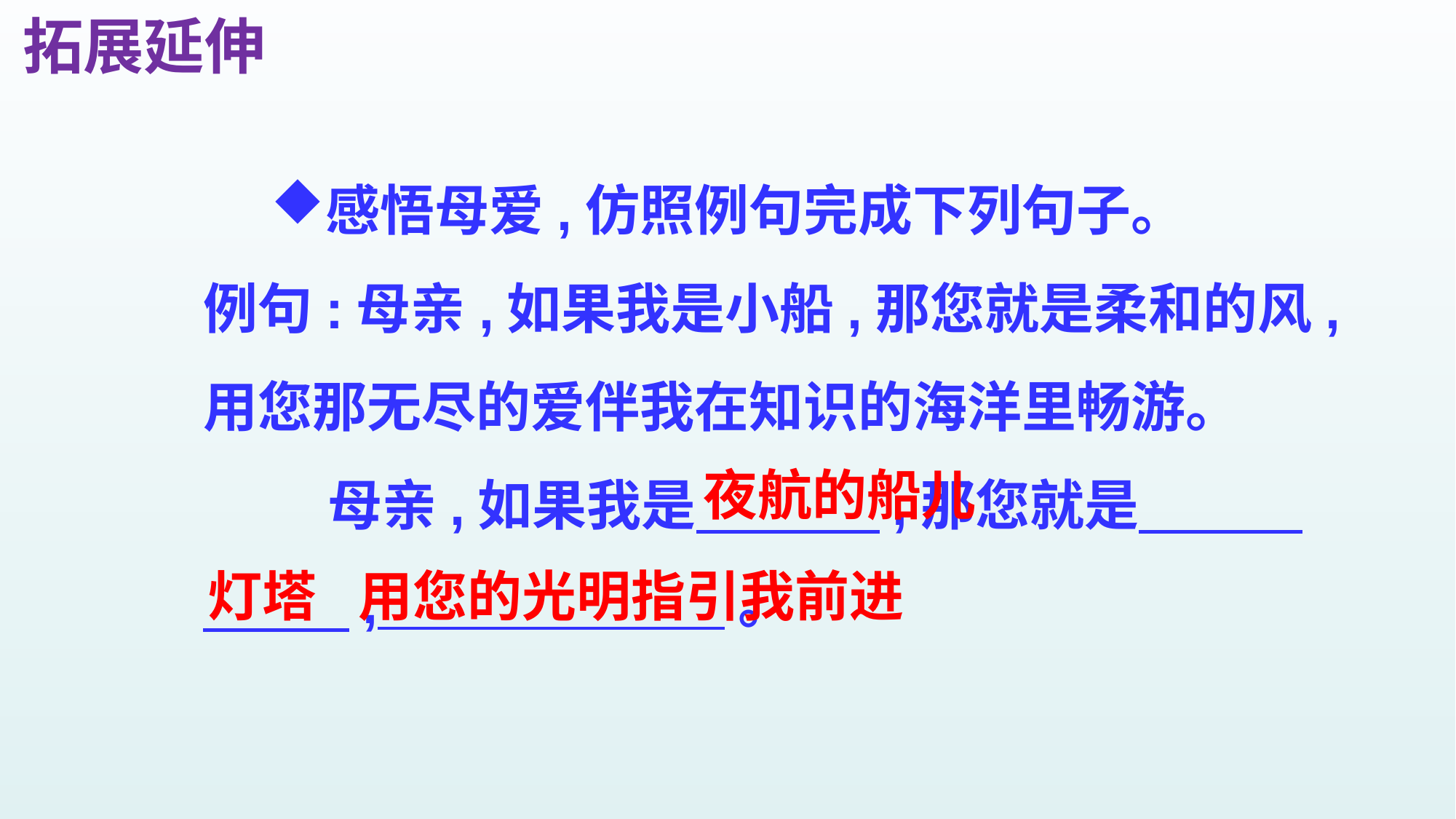

拓展延伸
感悟母爱,仿照例句完成下列句子。
例句:母亲,如果我是小船,那您就是柔和的风,用您那无尽的爱伴我在知识的海洋里畅游。
         母亲,如果我是　 　     ,那您就是　　　 　　   ,                       。
夜航的船儿
灯塔
用您的光明指引我前进